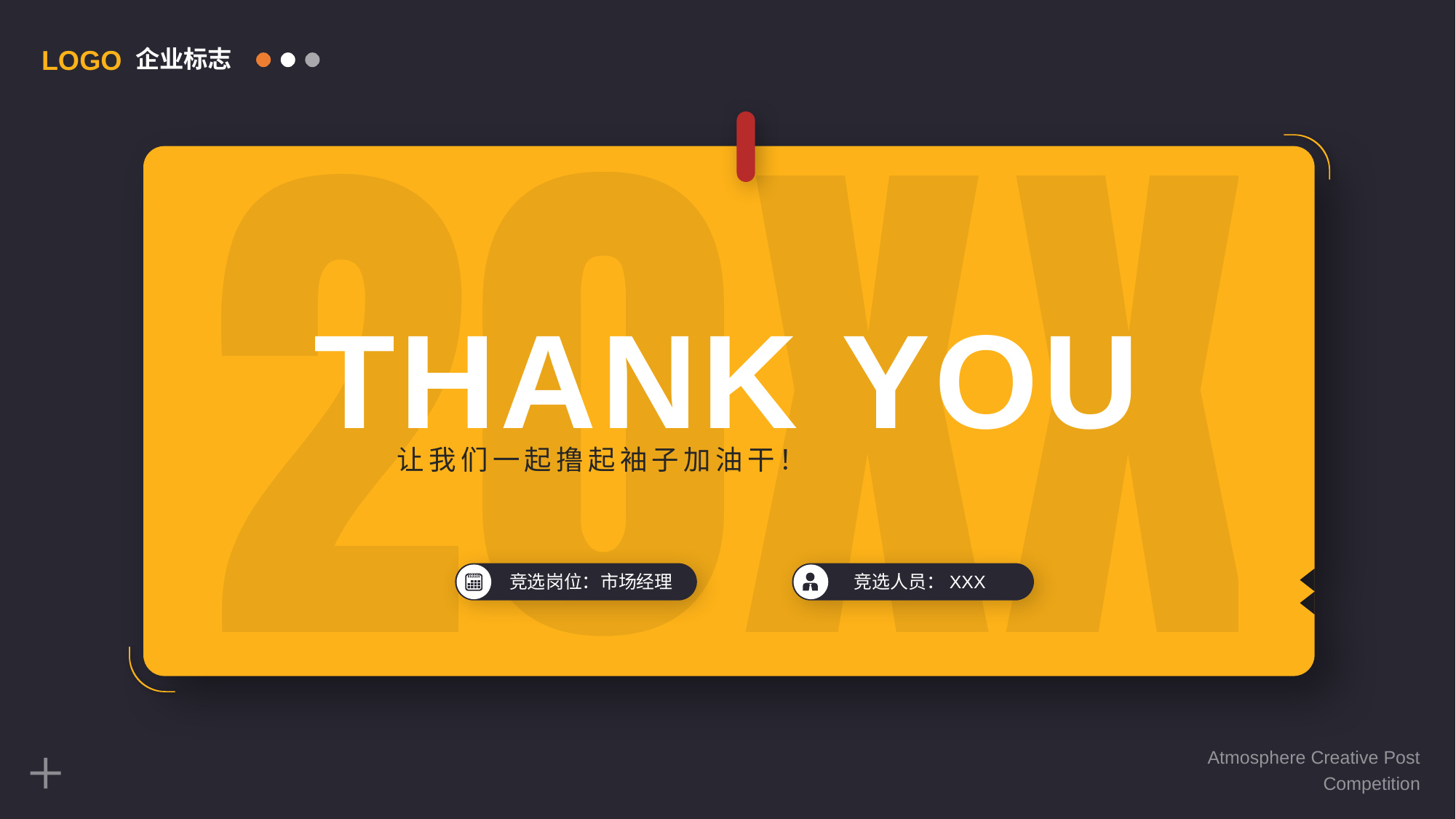

LOGO
企业标志

20XX

THANK YOU
让我们一起撸起袖子加油干！

竞选岗位：市场经理

竞选人员：XXX

Atmosphere Creative Post Competition